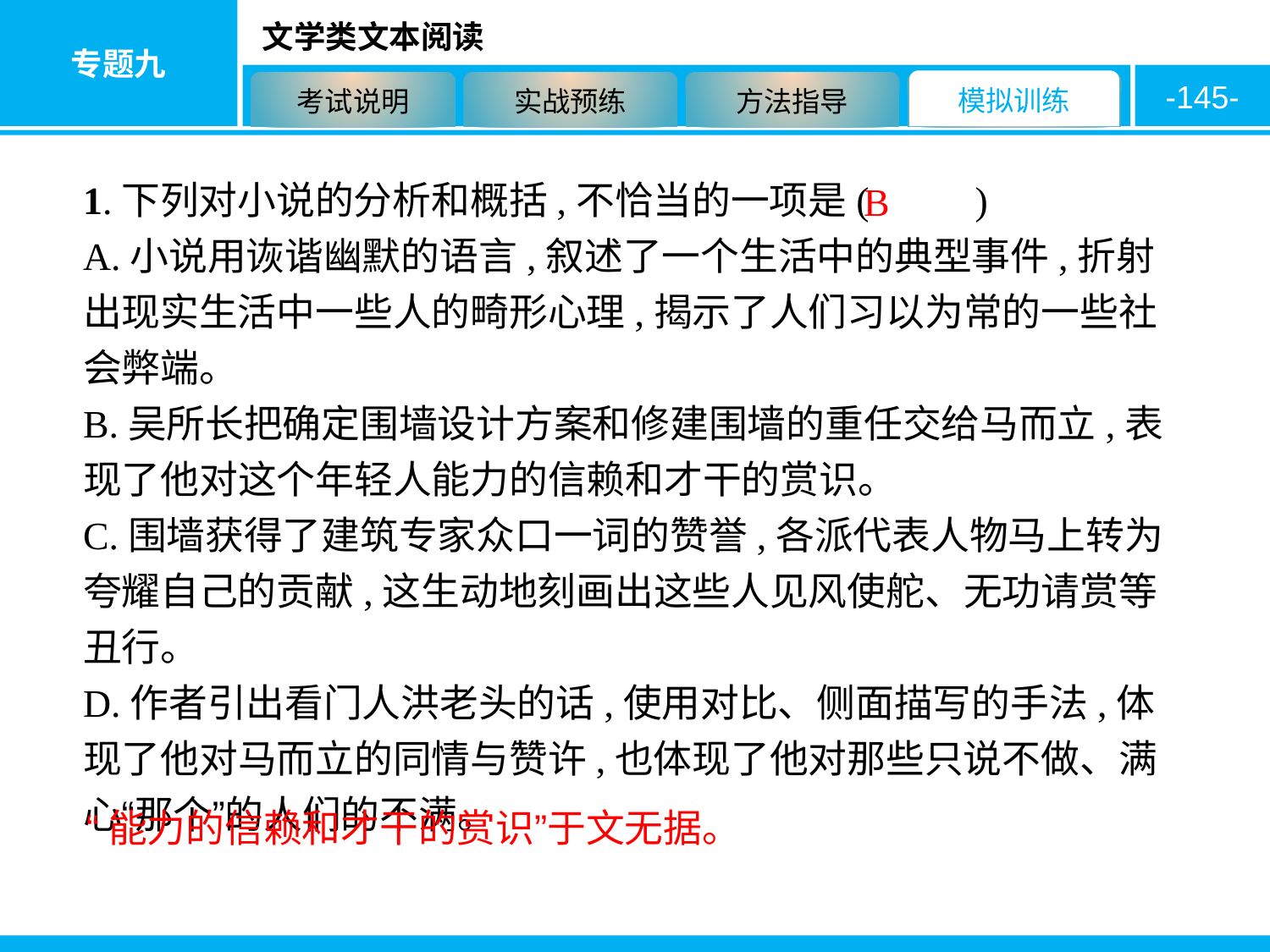

-145-
1.下列对小说的分析和概括,不恰当的一项是( 　　)
A.小说用诙谐幽默的语言,叙述了一个生活中的典型事件,折射出现实生活中一些人的畸形心理,揭示了人们习以为常的一些社会弊端。
B.吴所长把确定围墙设计方案和修建围墙的重任交给马而立,表现了他对这个年轻人能力的信赖和才干的赏识。
C.围墙获得了建筑专家众口一词的赞誉,各派代表人物马上转为夸耀自己的贡献,这生动地刻画出这些人见风使舵、无功请赏等丑行。
D.作者引出看门人洪老头的话,使用对比、侧面描写的手法,体现了他对马而立的同情与赞许,也体现了他对那些只说不做、满心“那个”的人们的不满。
B
“能力的信赖和才干的赏识”于文无据。